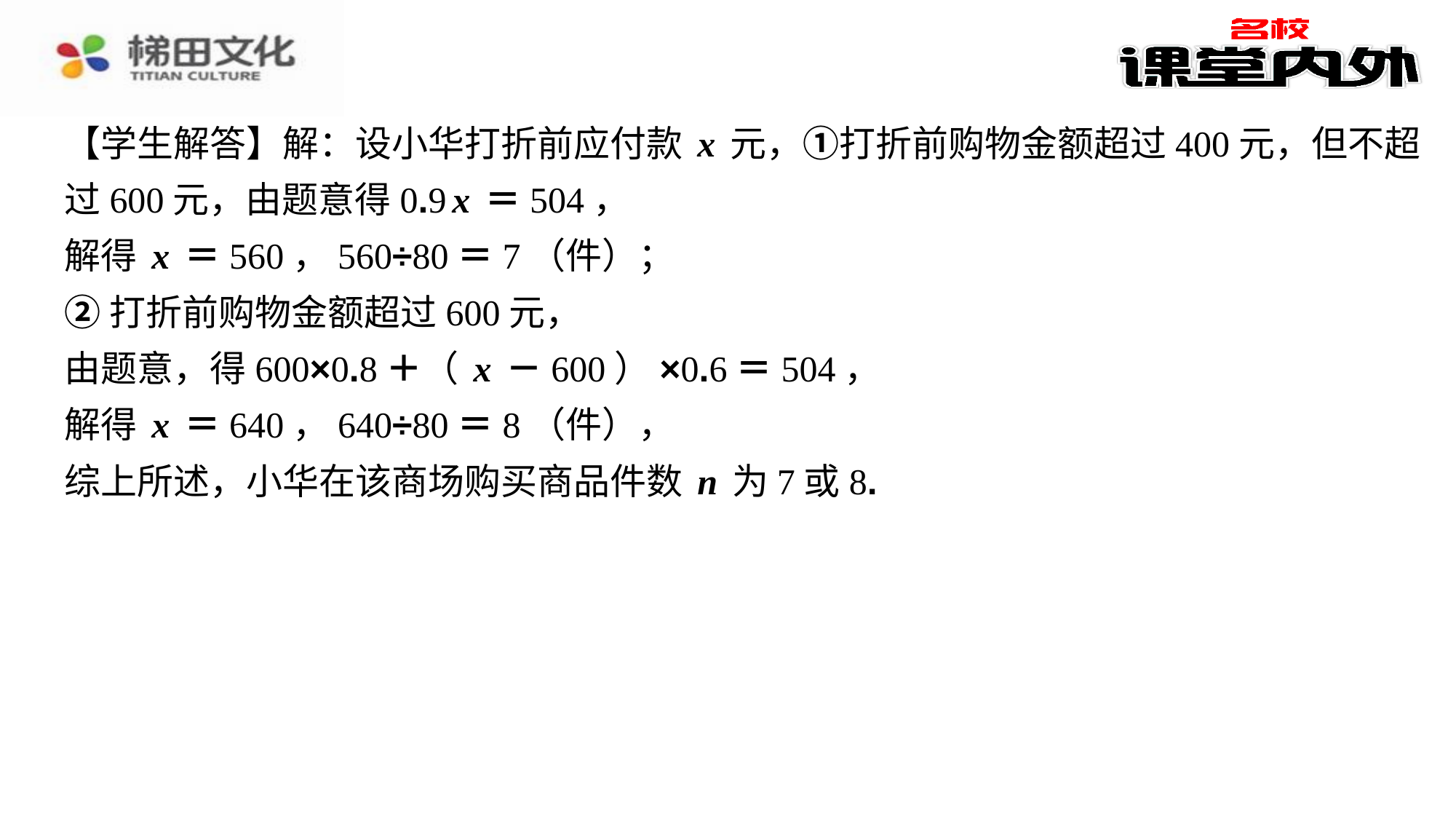

【学生解答】解：设小华打折前应付款x元，①打折前购物金额超过400元，但不超
过600元，由题意得0.9x＝504，
解得x＝560，560÷80＝7（件）；
②打折前购物金额超过600元，
由题意，得600×0.8＋（x－600）×0.6＝504，
解得x＝640，640÷80＝8（件），
综上所述，小华在该商场购买商品件数n为7或8.